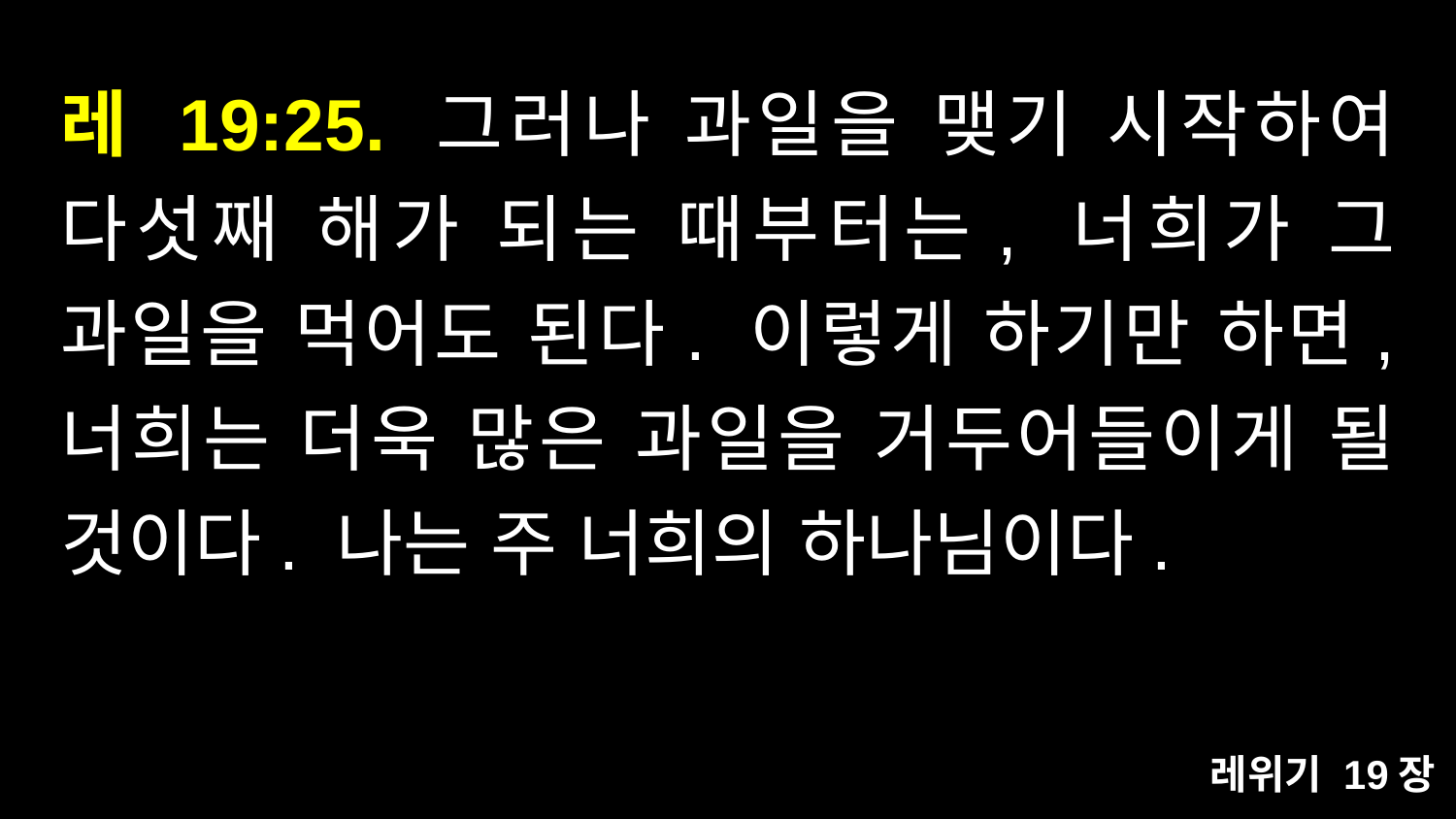

# 레 19:25. 그러나 과일을 맺기 시작하여 다섯째 해가 되는 때부터는, 너희가 그 과일을 먹어도 된다. 이렇게 하기만 하면, 너희는 더욱 많은 과일을 거두어들이게 될 것이다. 나는 주 너희의 하나님이다.
레위기 19장